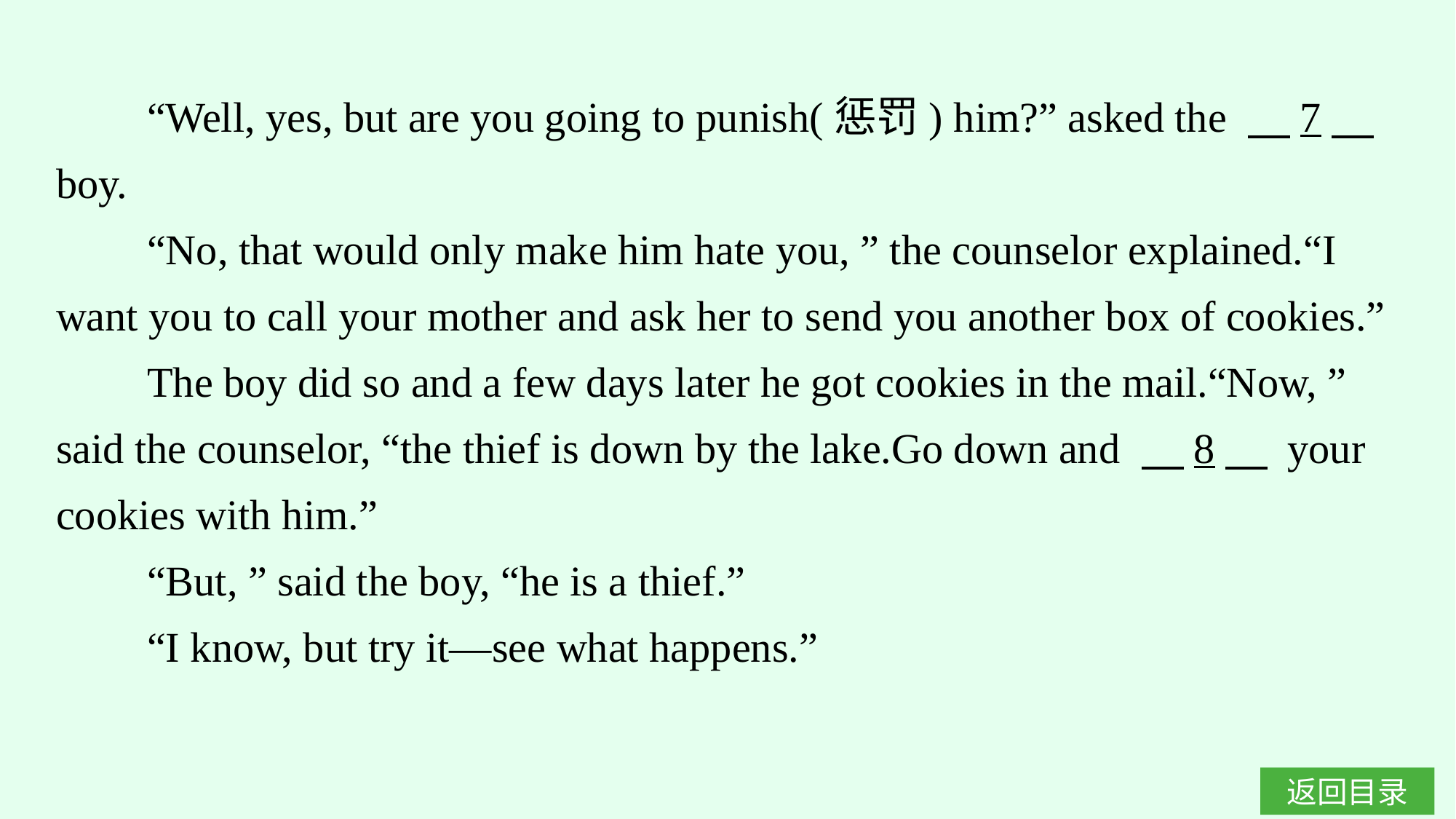

“Well, yes, but are you going to punish(惩罚) him?” asked the 　7　 boy.
“No, that would only make him hate you, ” the counselor explained.“I want you to call your mother and ask her to send you another box of cookies.”
The boy did so and a few days later he got cookies in the mail.“Now, ” said the counselor, “the thief is down by the lake.Go down and 　8　 your cookies with him.”
“But, ” said the boy, “he is a thief.”
“I know, but try it—see what happens.”